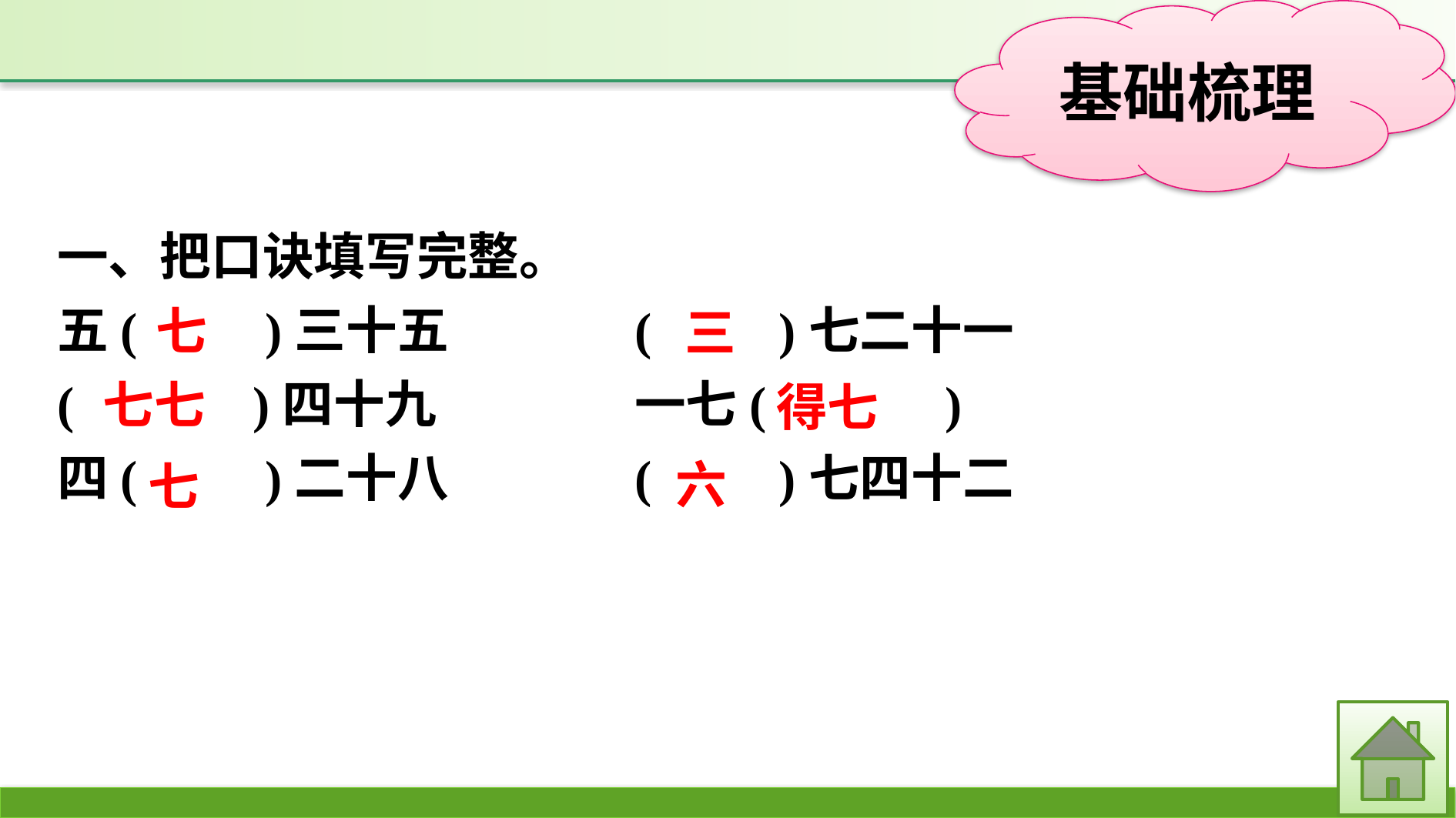

一、把口诀填写完整。
五(　　)三十五　　		(　　)七二十一
(　　　)四十九			一七(　　　)
四(　　)二十八			(　　)七四十二
七
三
七七

得七
六
七